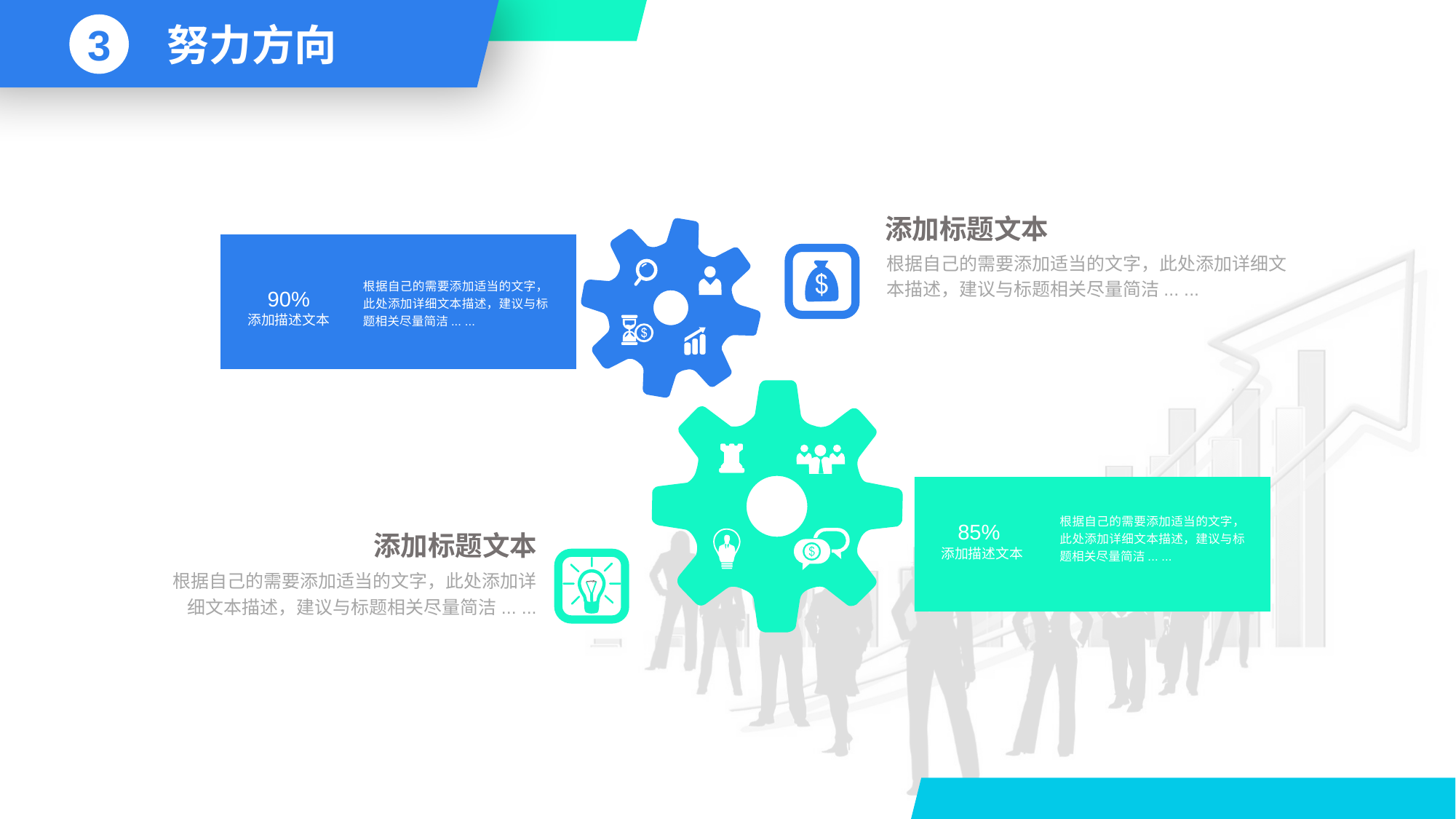

3
努力方向
添加标题文本

根据自己的需要添加适当的文字，此处添加详细文本描述，建议与标题相关尽量简洁... ...

根据自己的需要添加适当的文字，此处添加详细文本描述，建议与标题相关尽量简洁... ...
90%

添加描述文本

根据自己的需要添加适当的文字，此处添加详细文本描述，建议与标题相关尽量简洁... ...
85%
添加标题文本

添加描述文本

根据自己的需要添加适当的文字，此处添加详细文本描述，建议与标题相关尽量简洁... ...